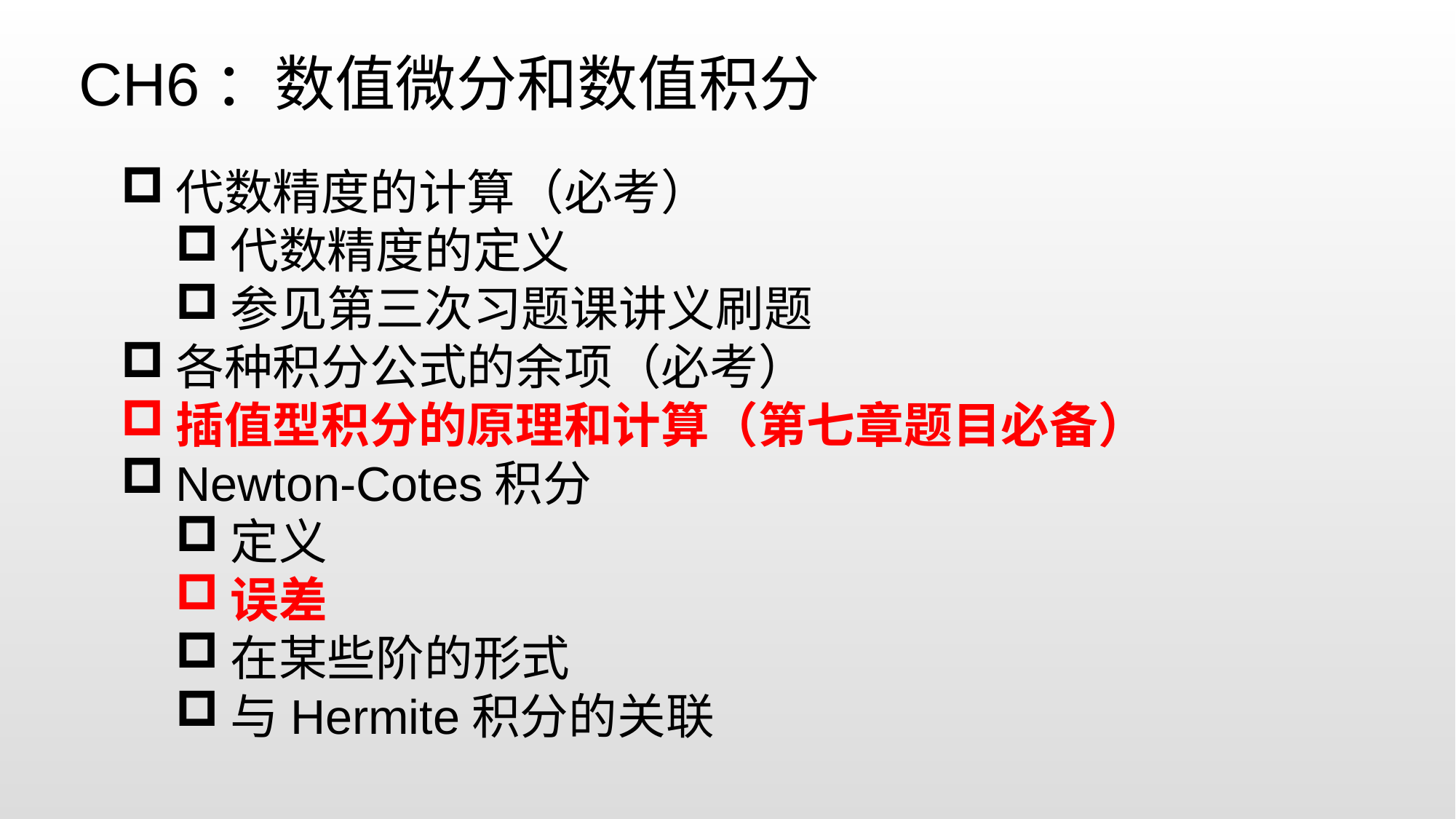

CH6：数值微分和数值积分

代数精度的计算（必考）
代数精度的定义
参见第三次习题课讲义刷题
各种积分公式的余项（必考）
插值型积分的原理和计算（第七章题目必备）
Newton-Cotes积分
定义
误差
在某些阶的形式
与Hermite积分的关联